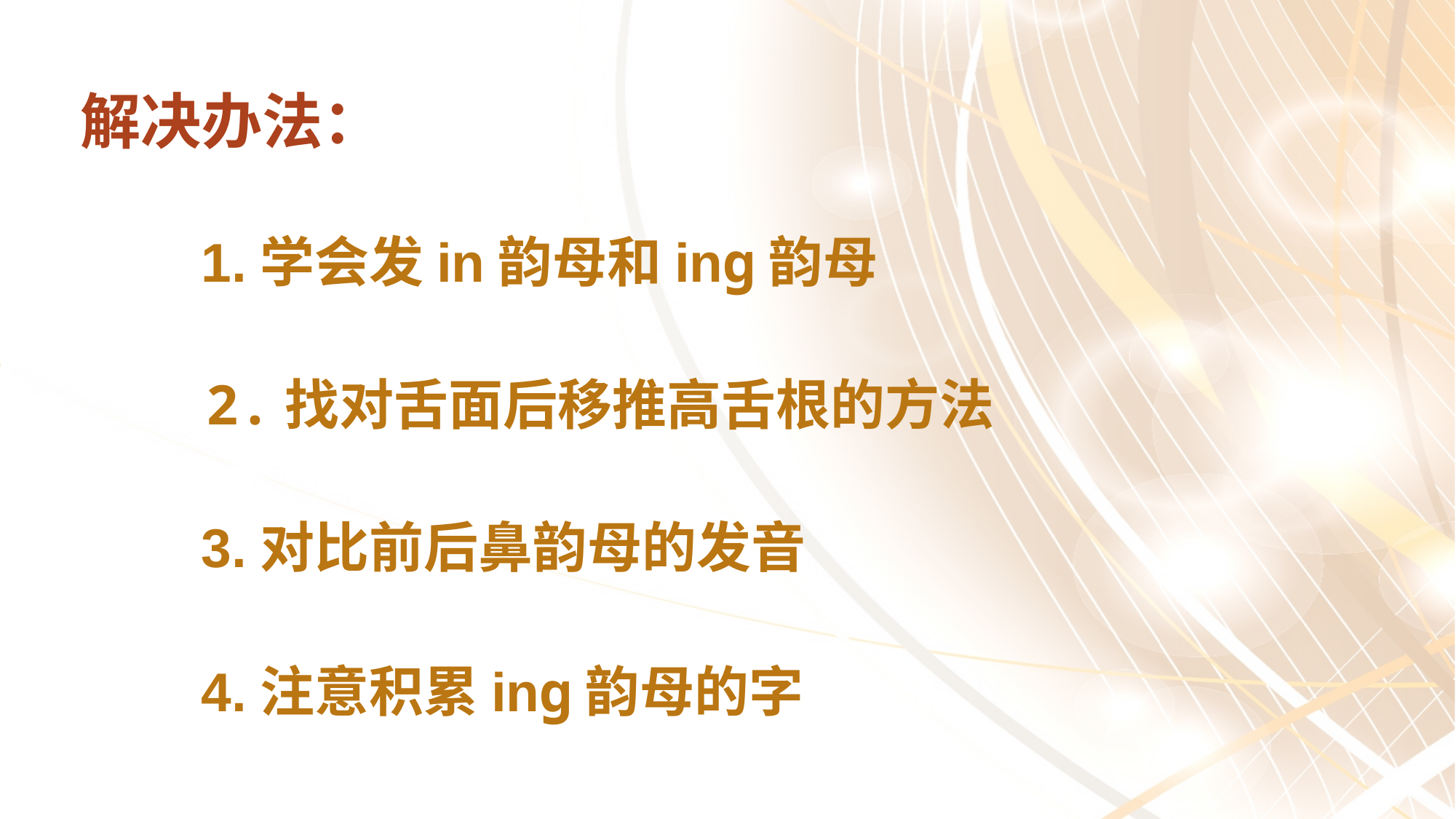

# 解决办法：
    1.学会发in韵母和inɡ韵母

  2.找对舌面后移推高舌根的方法

    3.对比前后鼻韵母的发音

    4.注意积累inɡ韵母的字